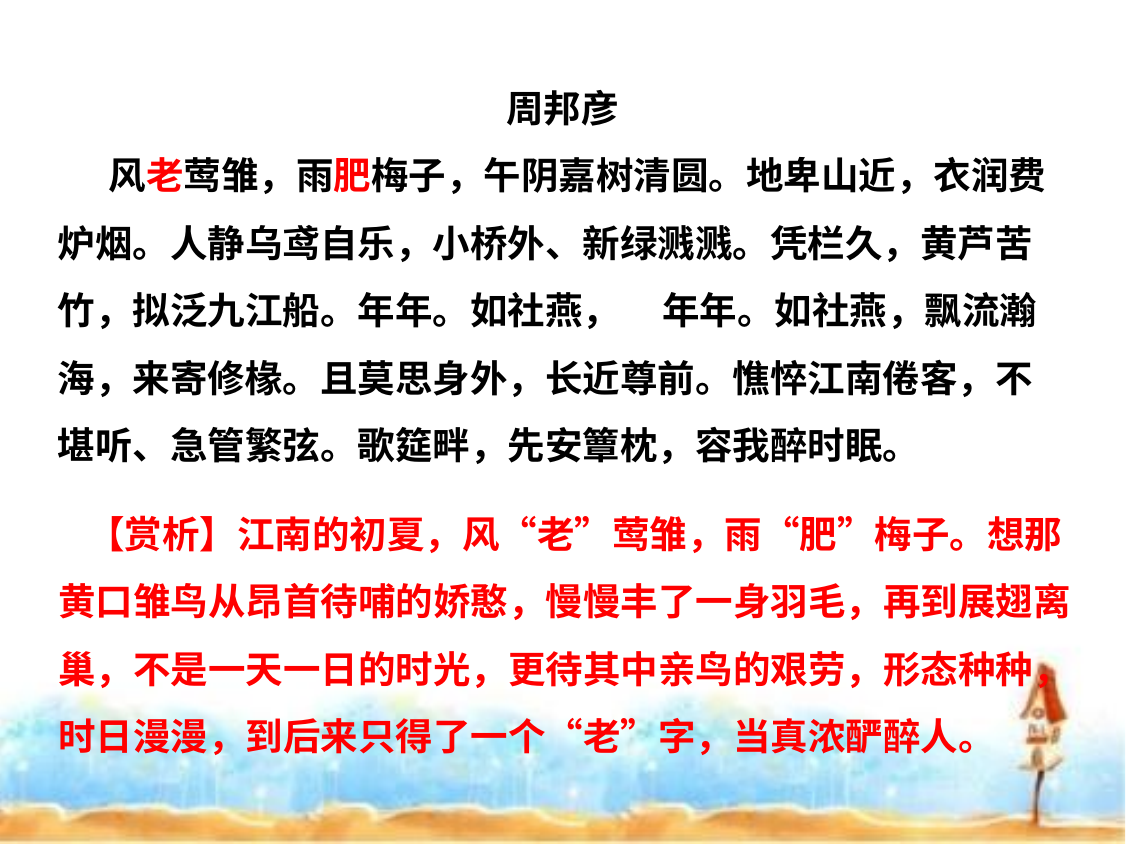

周邦彦
     风老莺雏，雨肥梅子，午阴嘉树清圆。地卑山近，衣润费炉烟。人静乌鸢自乐，小桥外、新绿溅溅。凭栏久，黄芦苦竹，拟泛九江船。年年。如社燕，     年年。如社燕，飘流瀚海，来寄修椽。且莫思身外，长近尊前。憔悴江南倦客，不堪听、急管繁弦。歌筵畔，先安簟枕，容我醉时眠。
    【赏析】江南的初夏，风“老”莺雏，雨“肥”梅子。想那黄口雏鸟从昂首待哺的娇憨，慢慢丰了一身羽毛，再到展翅离巢，不是一天一日的时光，更待其中亲鸟的艰劳，形态种种，时日漫漫，到后来只得了一个“老”字，当真浓酽醉人。